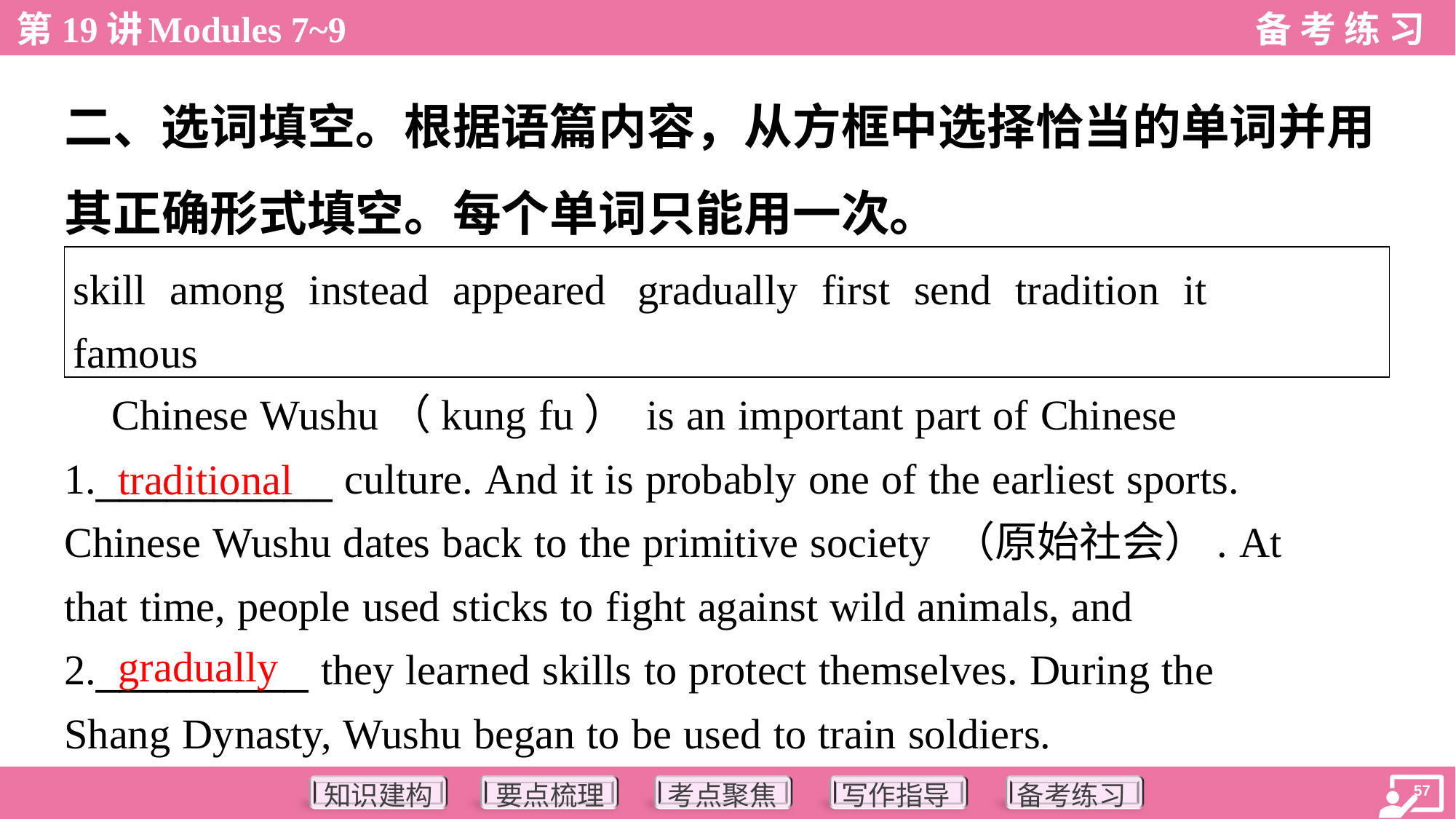

二、选词填空。根据语篇内容，从方框中选择恰当的单词并用
其正确形式填空。每个单词只能用一次。
| skill among instead appeared gradually first send tradition it famous |
| --- |
    Chinese Wushu（kung fu） is an important part of Chinese
1.__________ culture. And it is probably one of the earliest sports.
Chinese Wushu dates back to the primitive society （原始社会）. At
that time, people used sticks to fight against wild animals, and
2._________ they learned skills to protect themselves. During the
Shang Dynasty, Wushu began to be used to train soldiers.
traditional
gradually